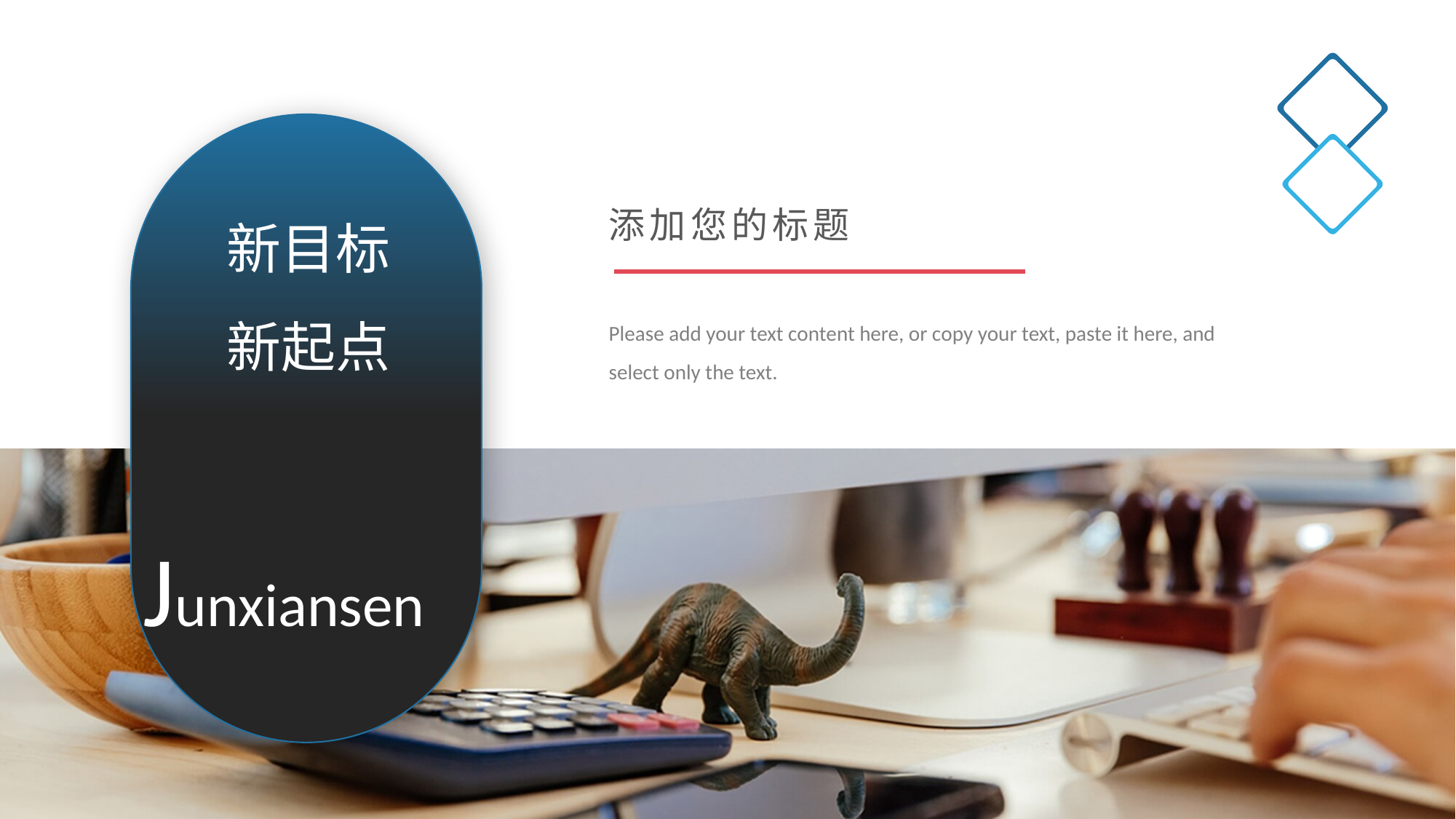

添加您的标题
新目标
新起点

Please add your text content here, or copy your text, paste it here, and select only the text.

Junxiansen